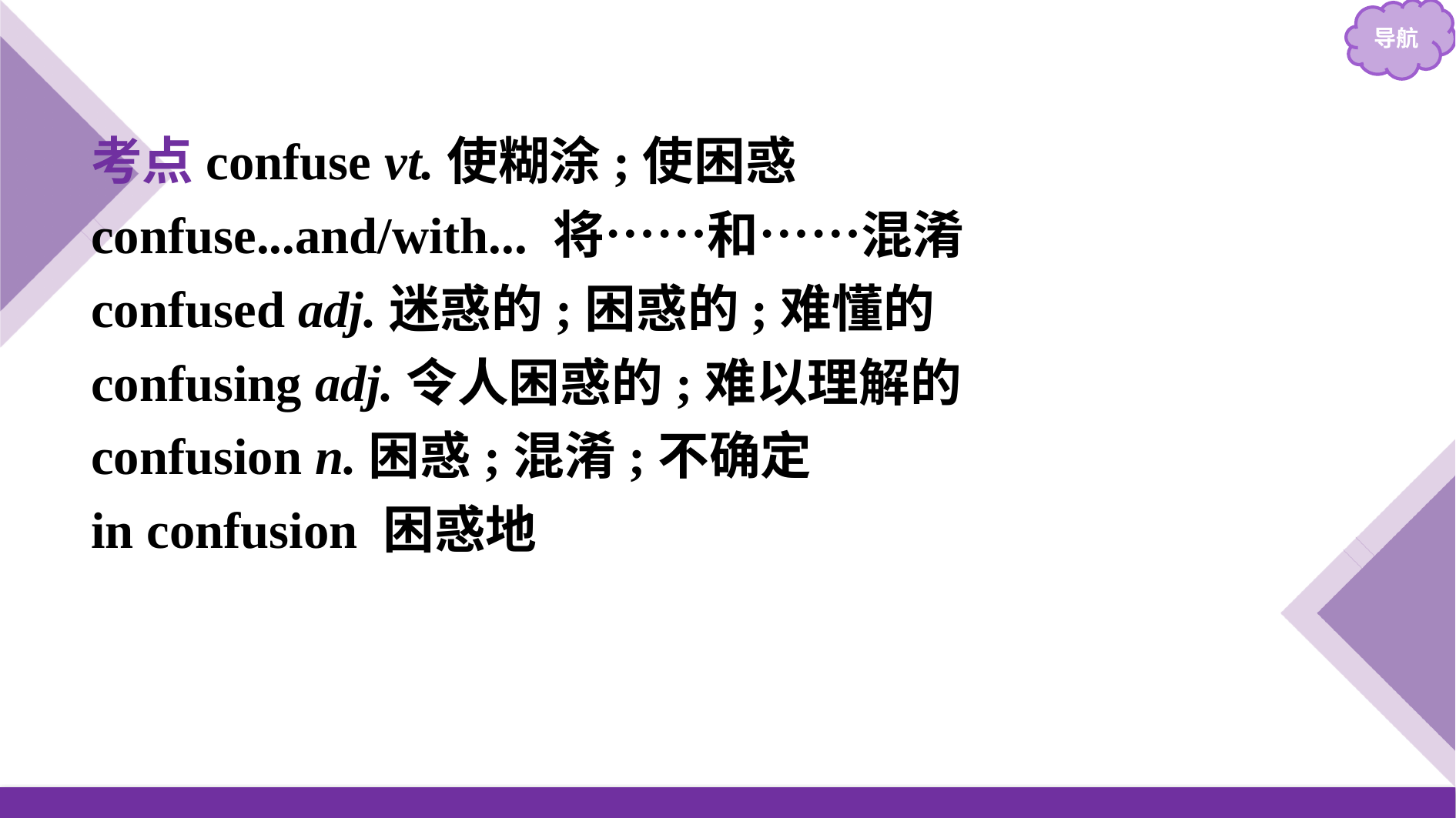

考点confuse vt.使糊涂;使困惑
confuse...and/with... 将……和……混淆
confused adj.迷惑的;困惑的;难懂的
confusing adj.令人困惑的;难以理解的
confusion n.困惑;混淆;不确定
in confusion 困惑地